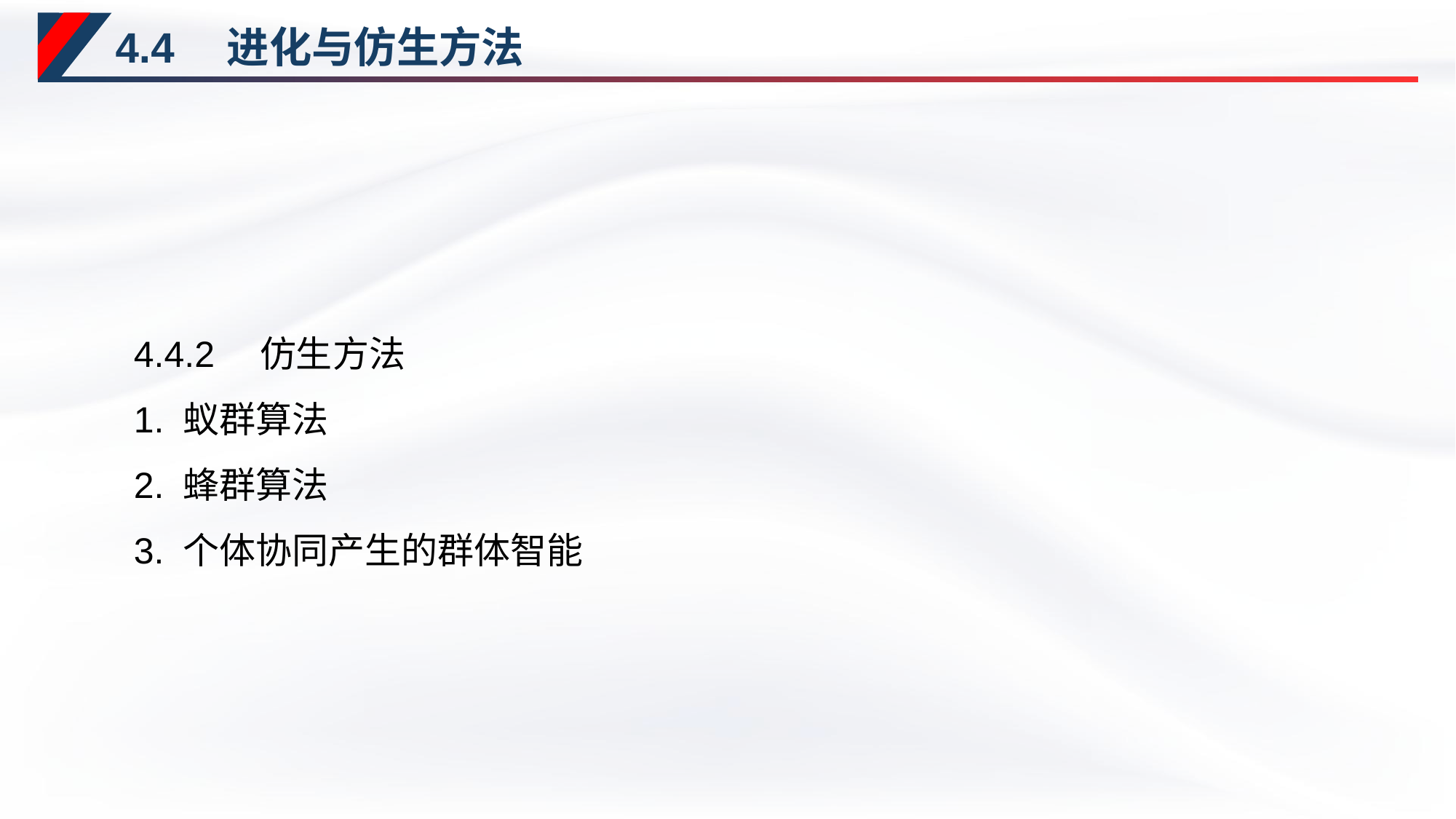

# 4.4　进化与仿生方法
4.4.2　仿生方法
1. 蚁群算法
2. 蜂群算法
3. 个体协同产生的群体智能